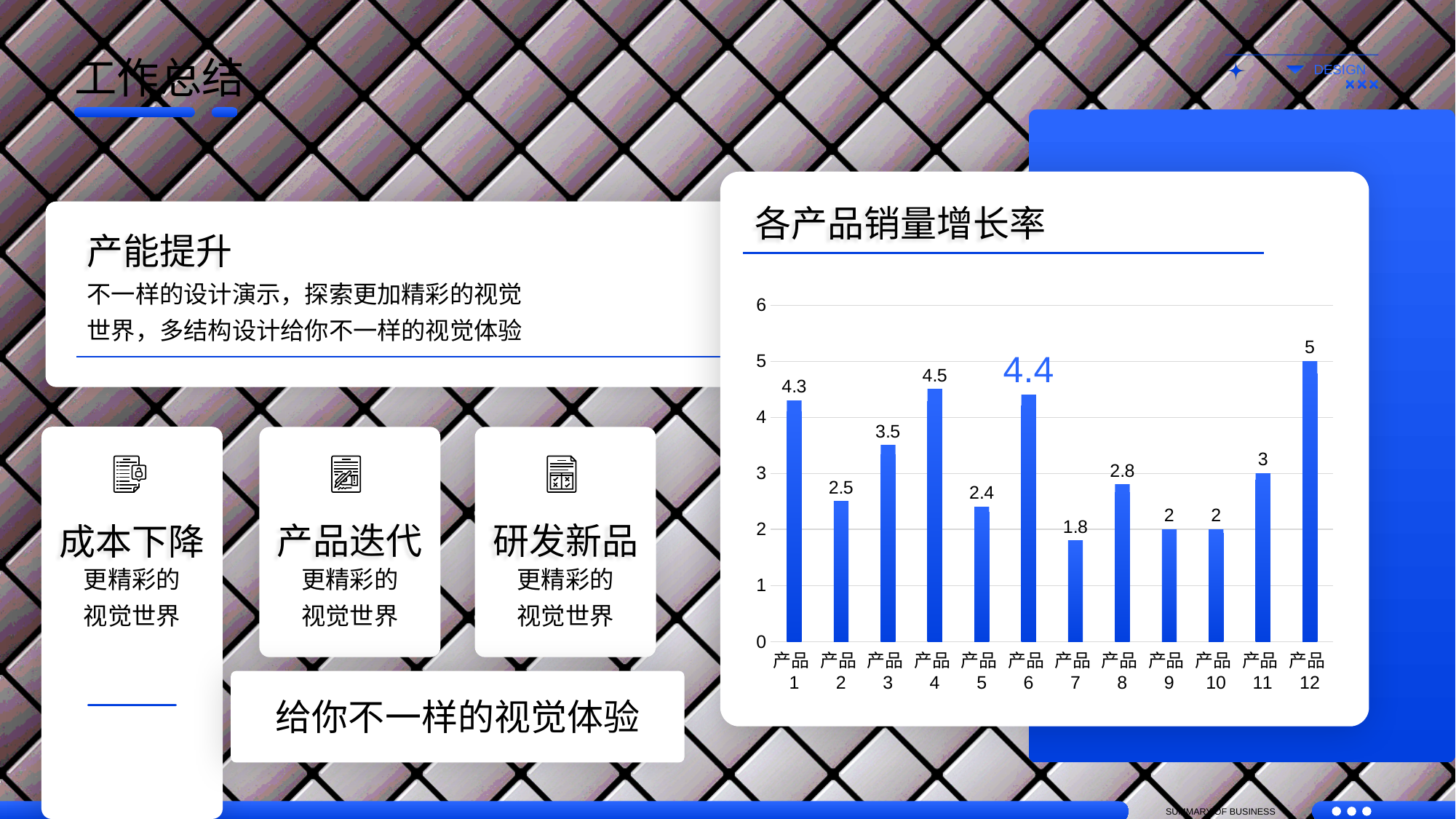

工作总结

各产品销量增长率

产能提升
不一样的设计演示，探索更加精彩的视觉世界，多结构设计给你不一样的视觉体验

### Chart

| Category | 系列 1 |
|---|---|
| 产品1 | 4.3 |
| 产品2 | 2.5 |
| 产品3 | 3.5 |
| 产品4 | 4.5 |
| 产品5 | 2.4 |
| 产品6 | 4.4 |
| 产品7 | 1.8 |
| 产品8 | 2.8 |
| 产品9 | 2.0 |
| 产品10 | 2.0 |
| 产品11 | 3.0 |
| 产品12 | 5.0 |

产品迭代
研发新品
成本下降
更精彩的视觉世界
更精彩的视觉世界
更精彩的视觉世界

给你不一样的视觉体验